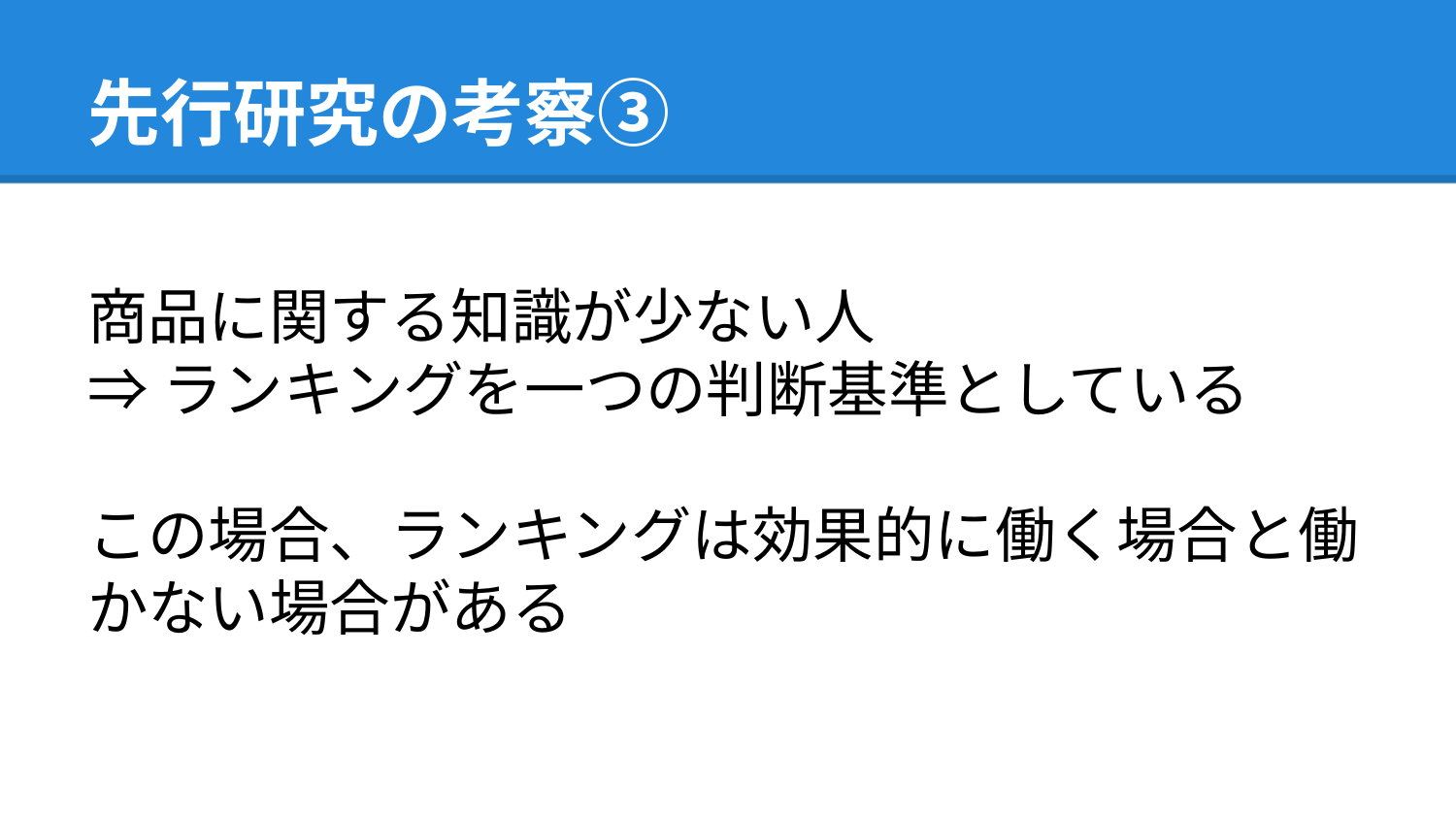

# 先行研究の考察③

商品に関する知識が少ない人
⇒ランキングを一つの判断基準としている

この場合、ランキングは効果的に働く場合と働かない場合がある